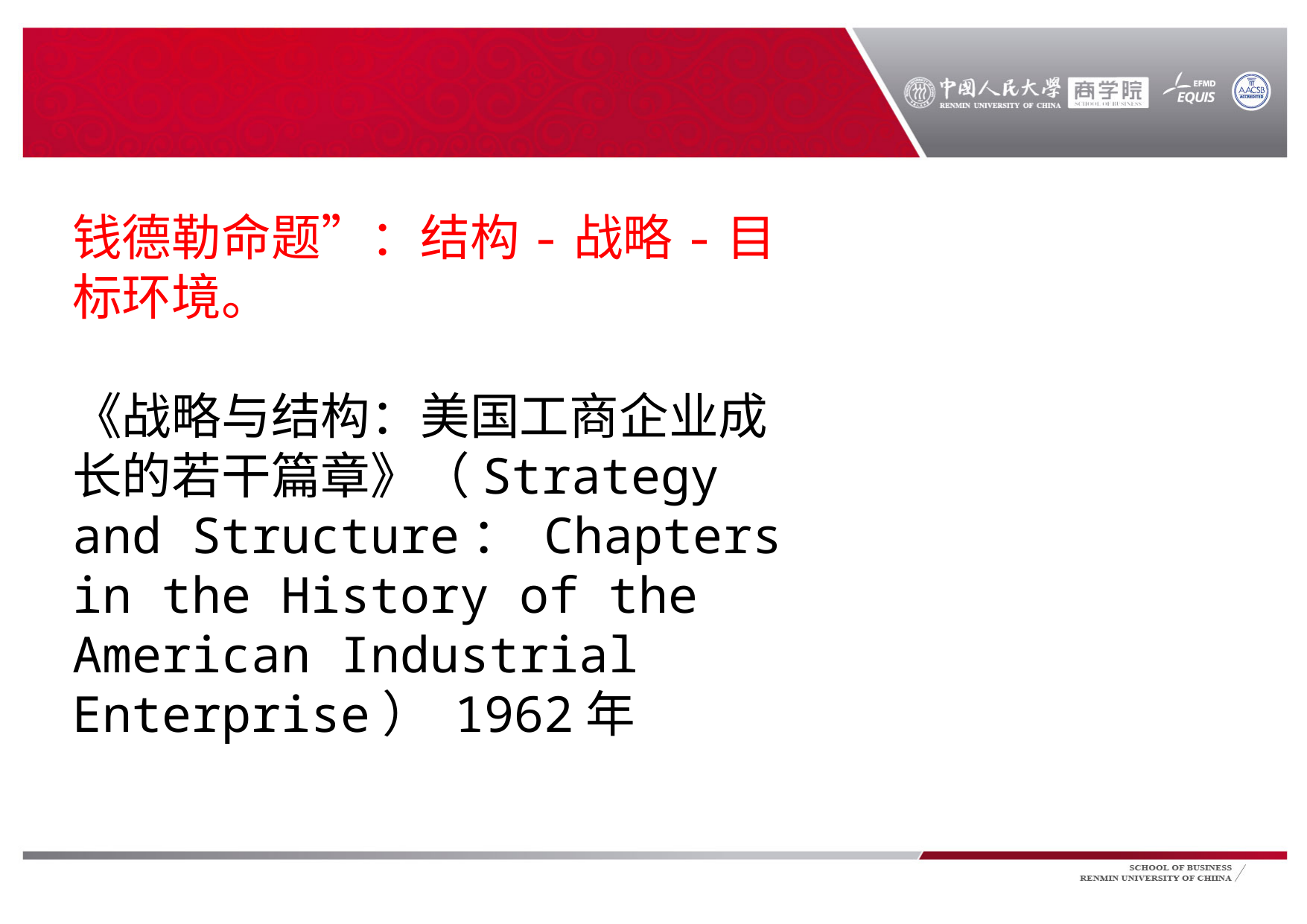

#
钱德勒命题”：结构-战略-目标环境。

《战略与结构：美国工商企业成长的若干篇章》（Strategy and Structure： Chapters in the History of the American Industrial Enterprise） 1962年